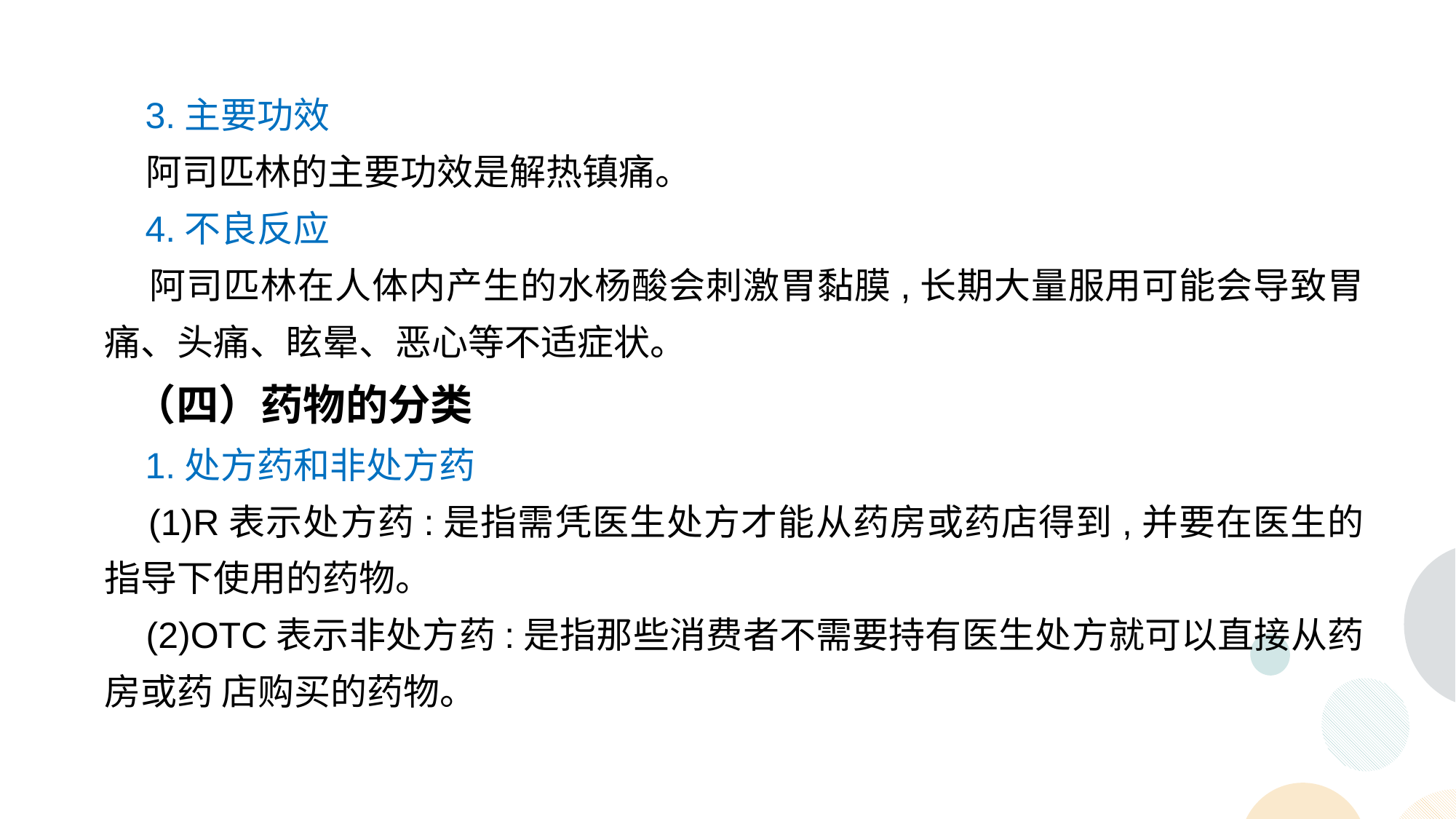

3.主要功效
    阿司匹林的主要功效是解热镇痛。
    4.不良反应
    阿司匹林在人体内产生的水杨酸会刺激胃黏膜,长期大量服用可能会导致胃痛、头痛、眩晕、恶心等不适症状。
  （四）药物的分类
    1.处方药和非处方药
    (1)R表示处方药:是指需凭医生处方才能从药房或药店得到,并要在医生的指导下使用的药物。
    (2)OTC表示非处方药:是指那些消费者不需要持有医生处方就可以直接从药房或药 店购买的药物。